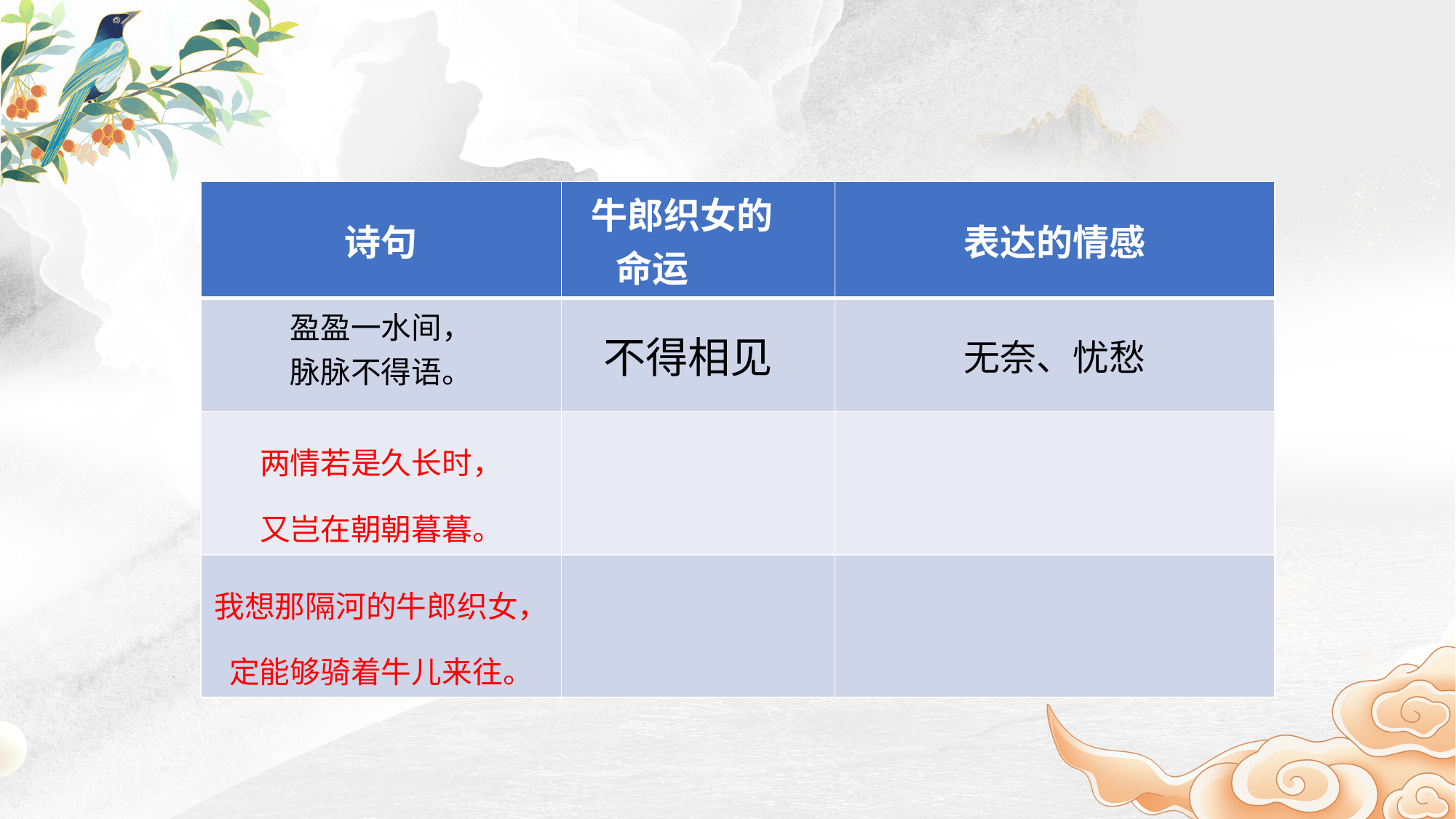

| 诗句 | 牛郎织女的 命运 | 表达的情感 |
| --- | --- | --- |
| 盈盈一水间， 脉脉不得语。 | 不得相见 | 无奈、忧愁 |
| 两情若是久长时， 又岂在朝朝暮暮。 |  |  |
| 我想那隔河的牛郎织女， 定能够骑着牛儿来往。 |  |  |